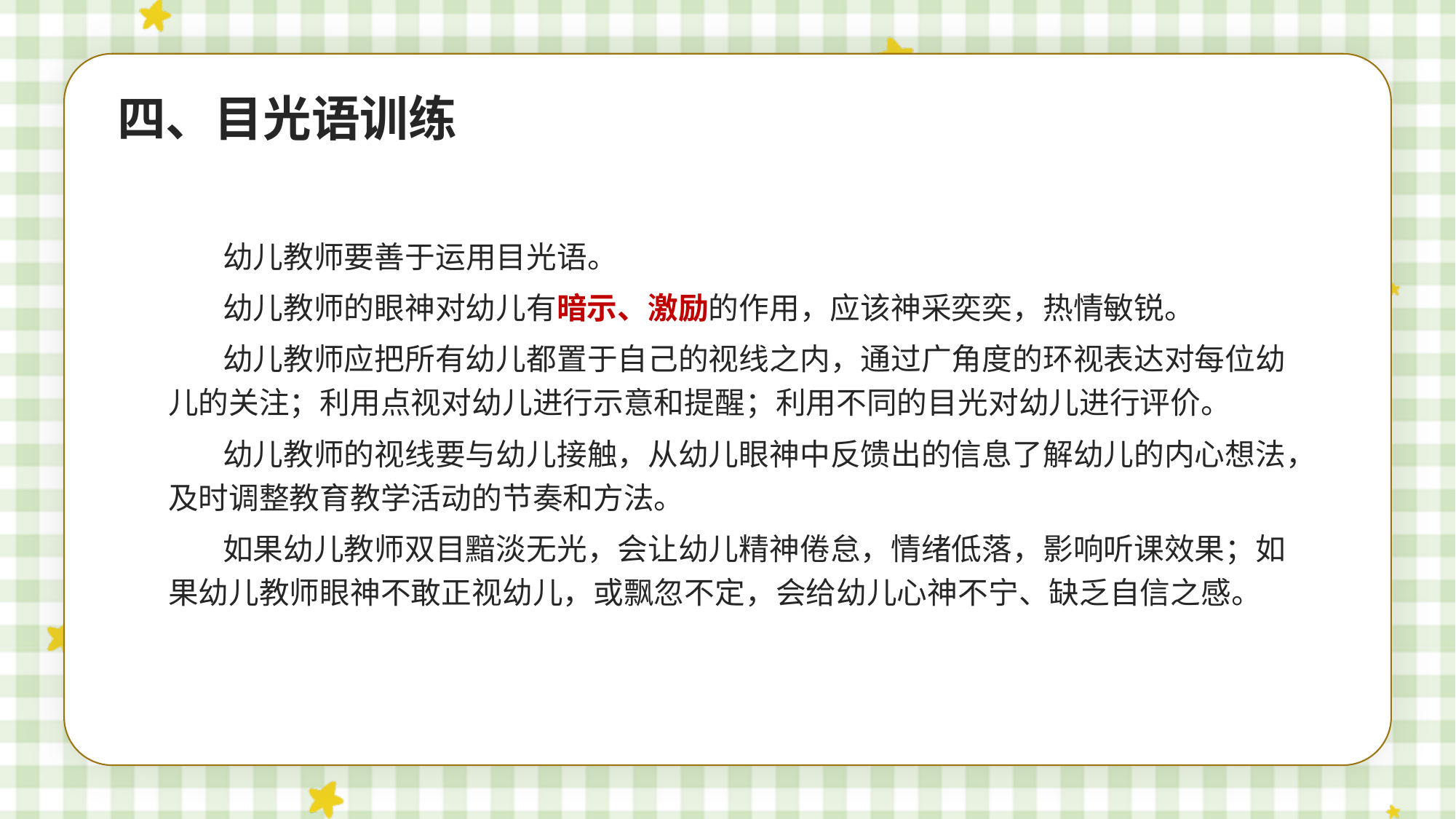

四、目光语训练
幼儿教师要善于运用目光语。
幼儿教师的眼神对幼儿有暗示、激励的作用，应该神采奕奕，热情敏锐。
幼儿教师应把所有幼儿都置于自己的视线之内，通过广角度的环视表达对每位幼儿的关注；利用点视对幼儿进行示意和提醒；利用不同的目光对幼儿进行评价。
幼儿教师的视线要与幼儿接触，从幼儿眼神中反馈出的信息了解幼儿的内心想法，及时调整教育教学活动的节奏和方法。
如果幼儿教师双目黯淡无光，会让幼儿精神倦怠，情绪低落，影响听课效果；如果幼儿教师眼神不敢正视幼儿，或飘忽不定，会给幼儿心神不宁、缺乏自信之感。